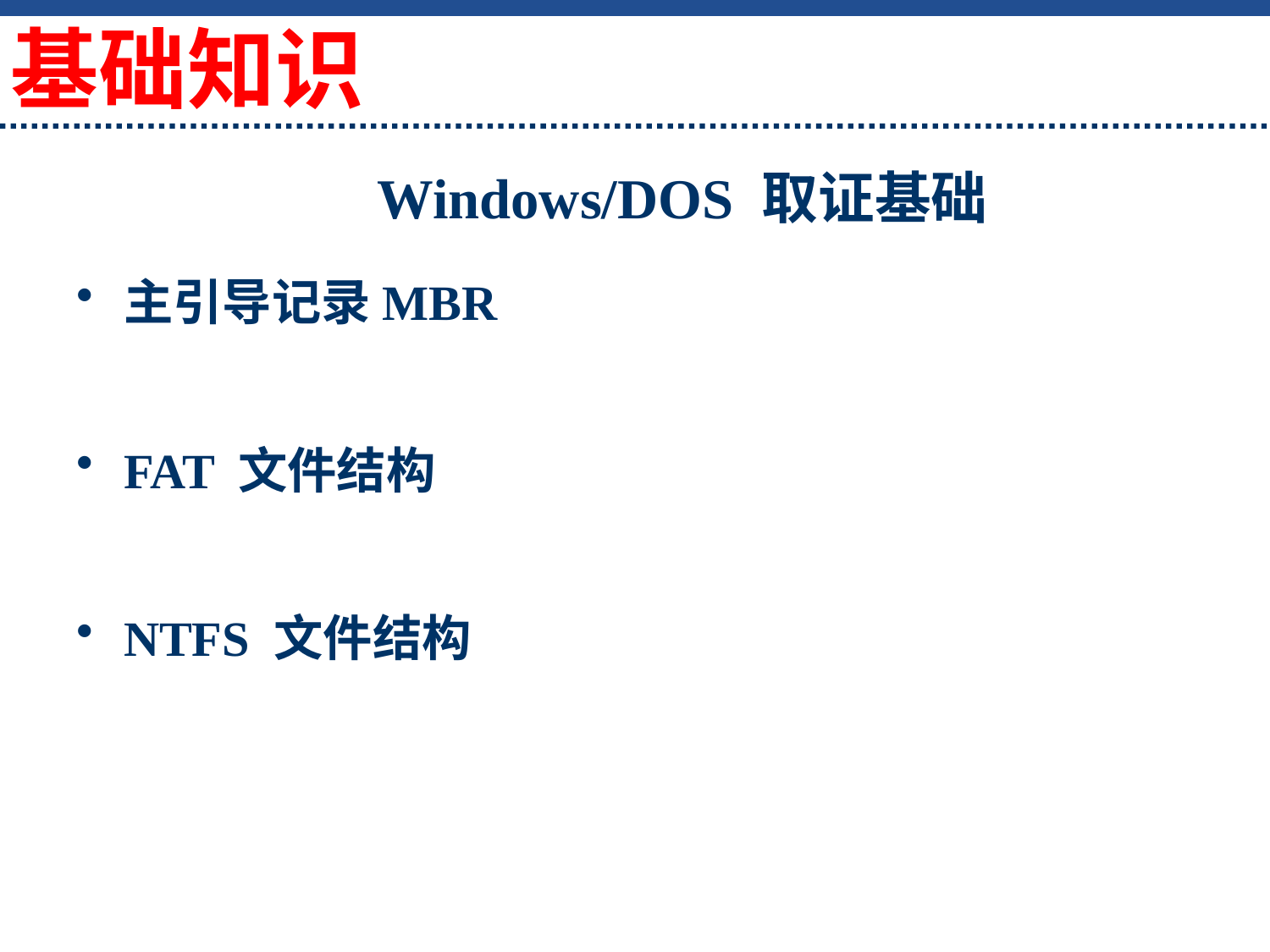

基础知识
# Windows/DOS 取证基础
主引导记录MBR

FAT 文件结构

NTFS 文件结构